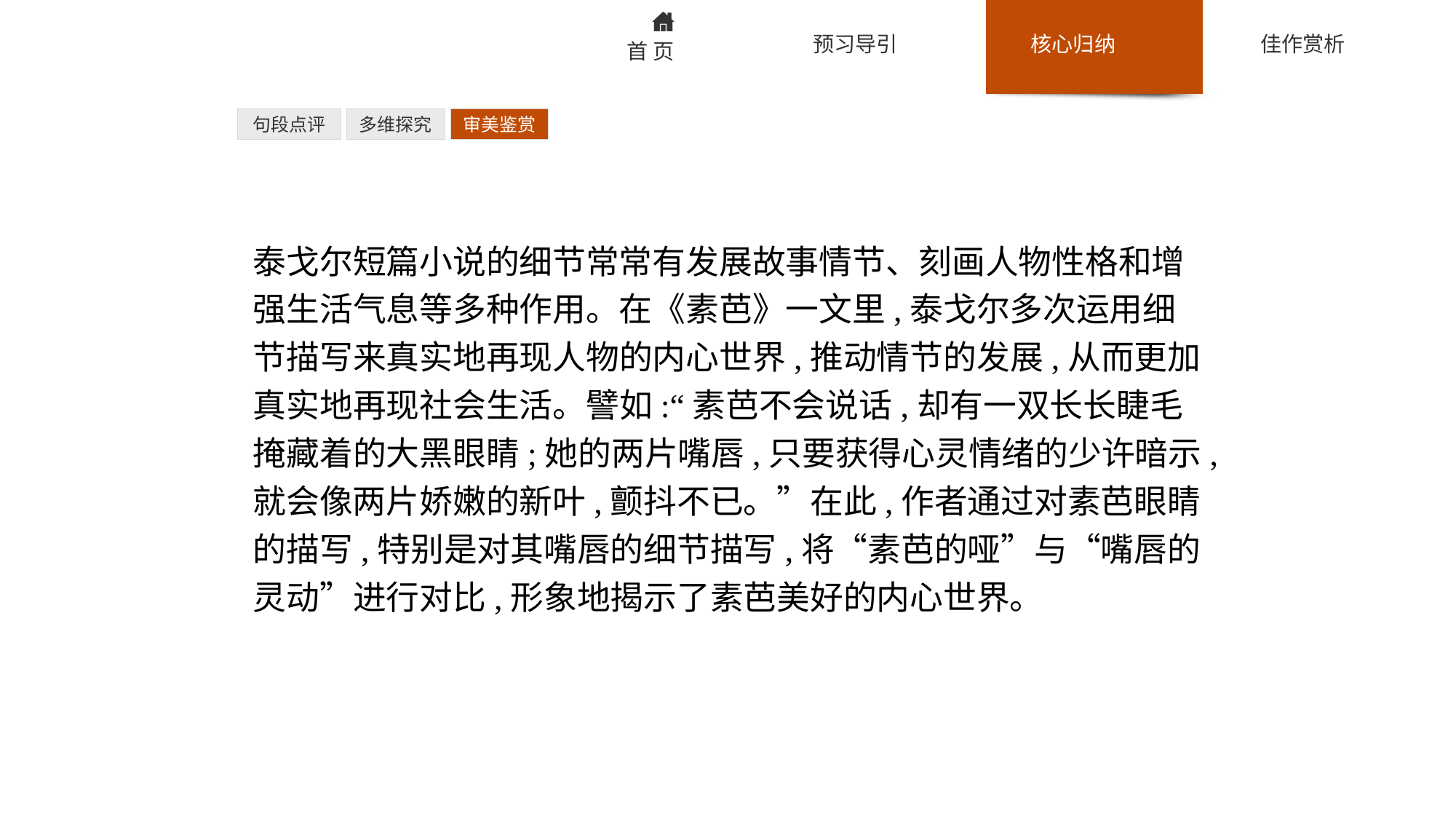

句段点评
多维探究
审美鉴赏
泰戈尔短篇小说的细节常常有发展故事情节、刻画人物性格和增强生活气息等多种作用。在《素芭》一文里,泰戈尔多次运用细节描写来真实地再现人物的内心世界,推动情节的发展,从而更加真实地再现社会生活。譬如:“素芭不会说话,却有一双长长睫毛掩藏着的大黑眼睛;她的两片嘴唇,只要获得心灵情绪的少许暗示,就会像两片娇嫩的新叶,颤抖不已。”在此,作者通过对素芭眼睛的描写,特别是对其嘴唇的细节描写,将“素芭的哑”与“嘴唇的灵动”进行对比,形象地揭示了素芭美好的内心世界。